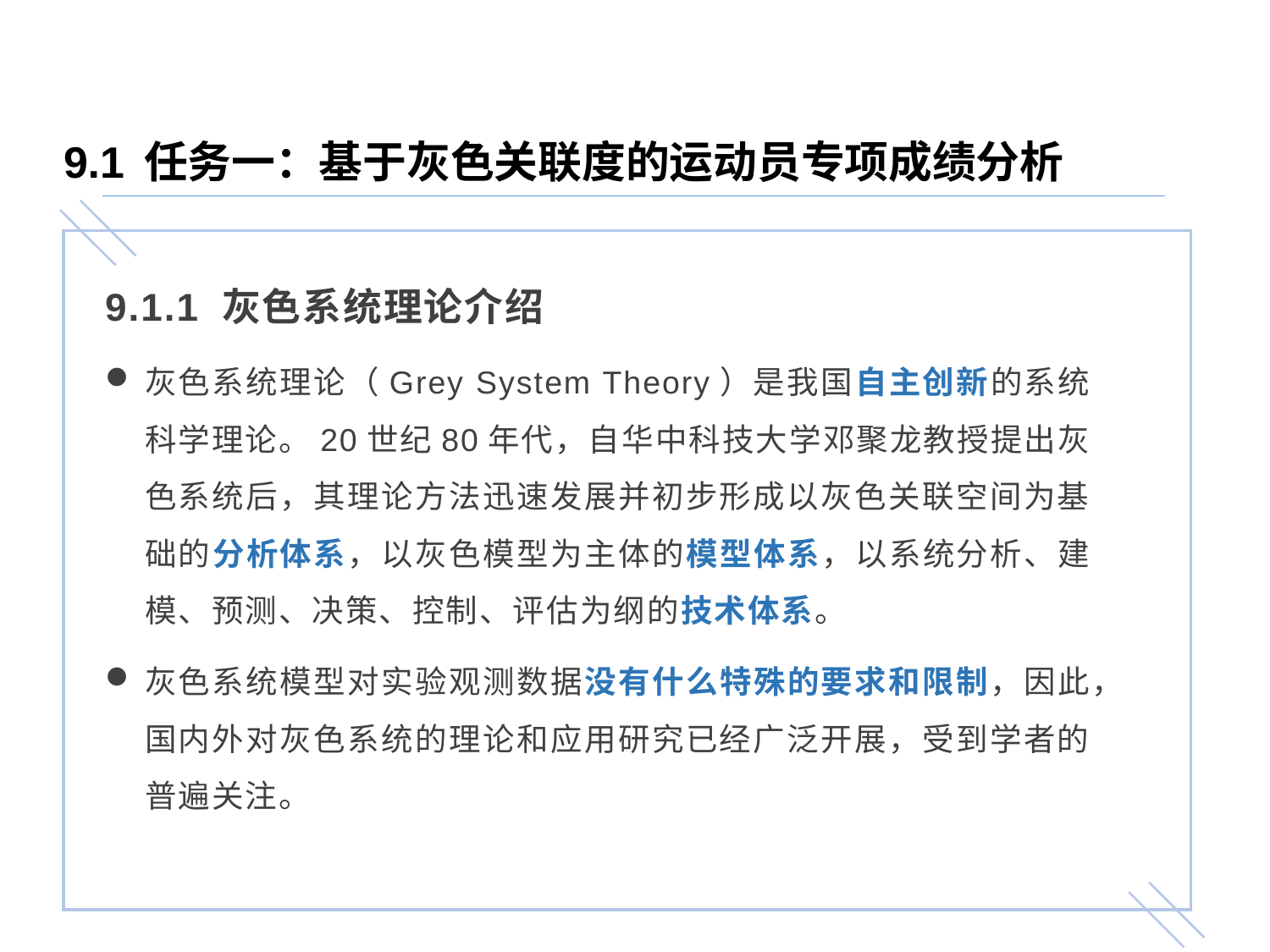

9.1 任务一：基于灰色关联度的运动员专项成绩分析

9.1.1 灰色系统理论介绍
灰色系统理论（Grey System Theory）是我国自主创新的系统科学理论。20世纪80年代，自华中科技大学邓聚龙教授提出灰色系统后，其理论方法迅速发展并初步形成以灰色关联空间为基础的分析体系，以灰色模型为主体的模型体系，以系统分析、建模、预测、决策、控制、评估为纲的技术体系。
灰色系统模型对实验观测数据没有什么特殊的要求和限制，因此，国内外对灰色系统的理论和应用研究已经广泛开展，受到学者的普遍关注。